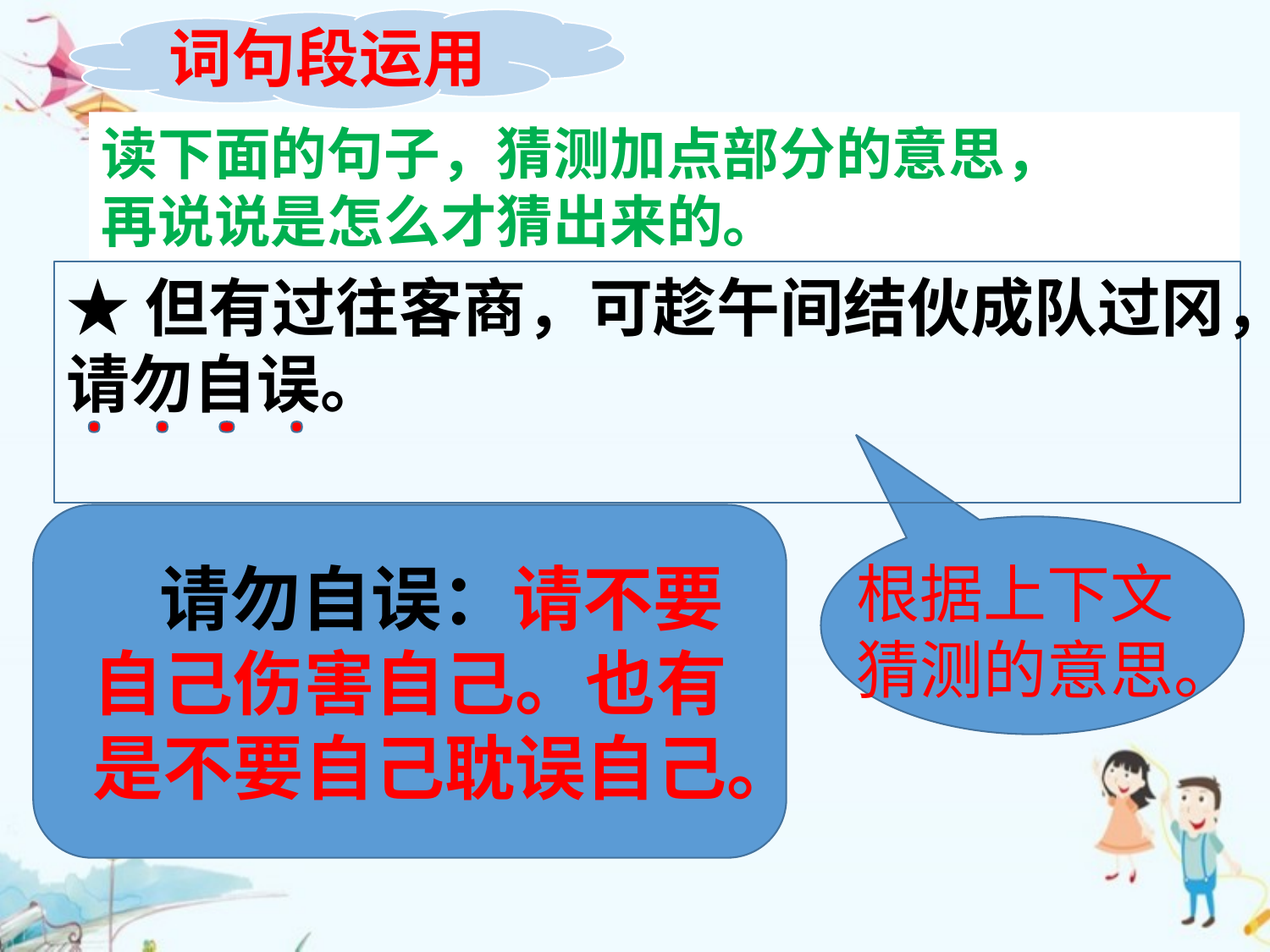

词句段运用
读下面的句子，猜测加点部分的意思，
再说说是怎么才猜出来的。
★但有过往客商，可趁午间结伙成队过冈，请勿自误。

   请勿自误：请不要自己伤害自己。也有是不要自己耽误自己。

根据上下文猜测的意思。